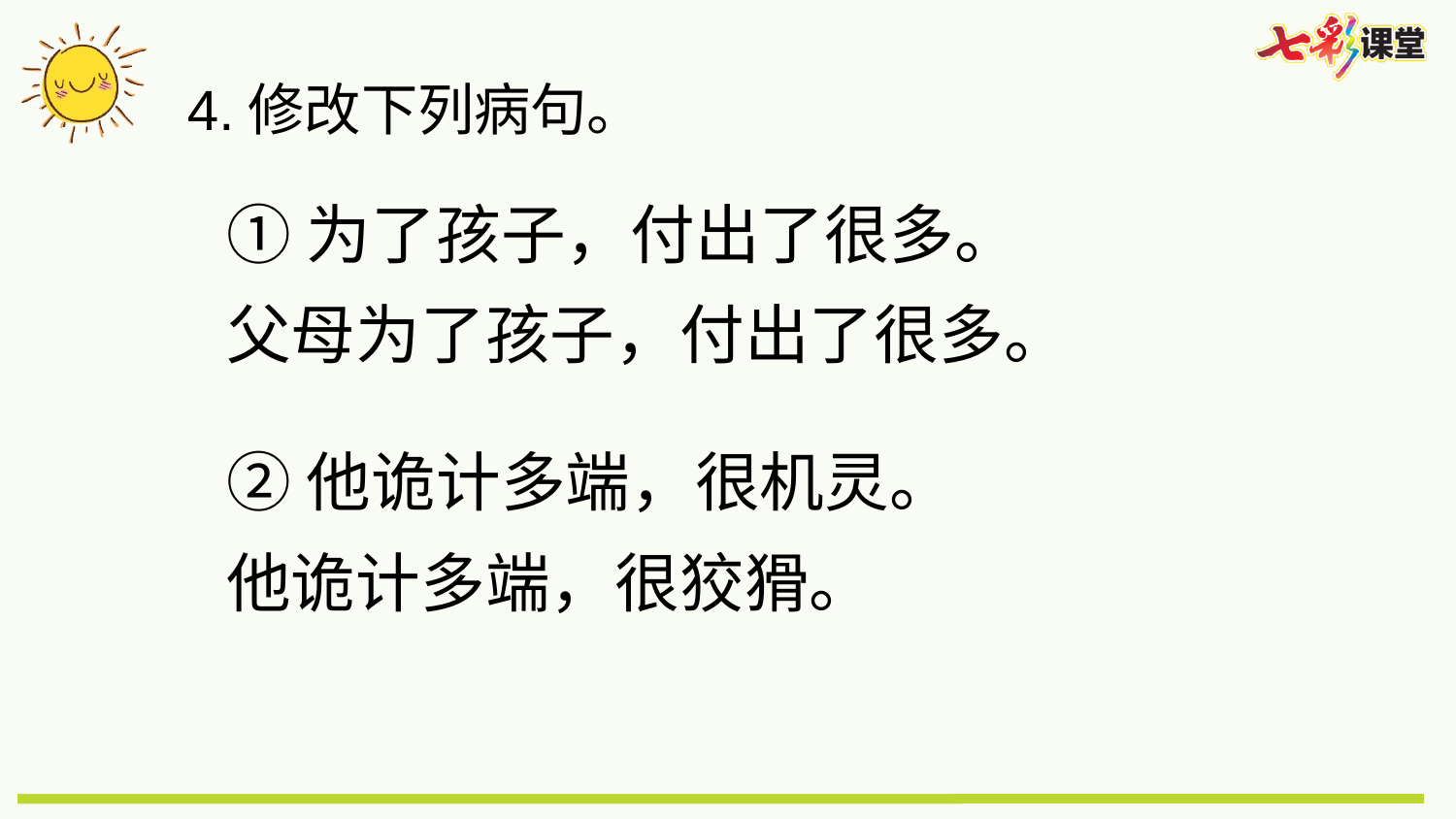

4.修改下列病句。
①为了孩子，付出了很多。
父母为了孩子，付出了很多。
②他诡计多端，很机灵。
他诡计多端，很狡猾。